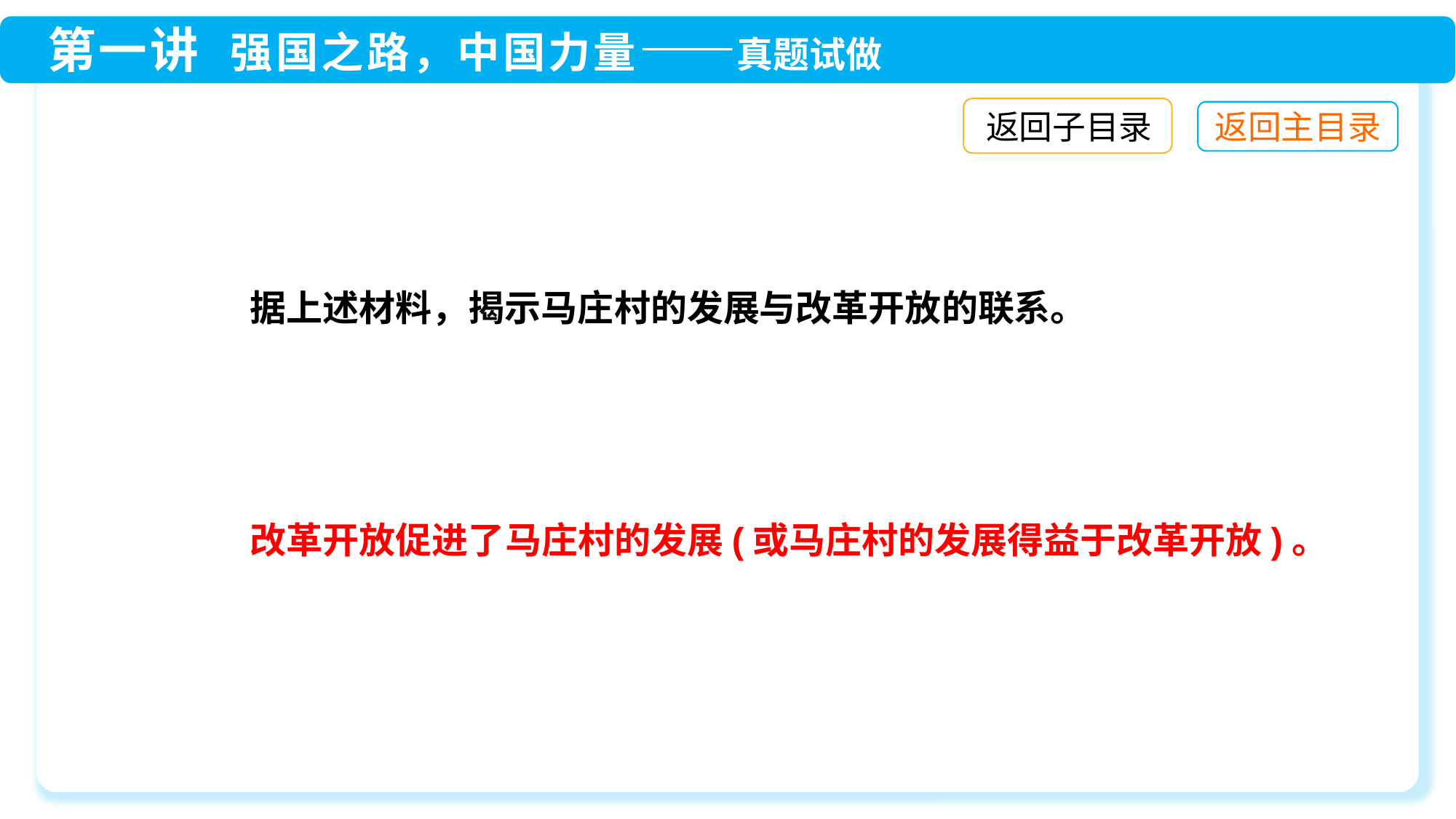

返回子目录

据上述材料，揭示马庄村的发展与改革开放的联系。
改革开放促进了马庄村的发展(或马庄村的发展得益于改革开放)。